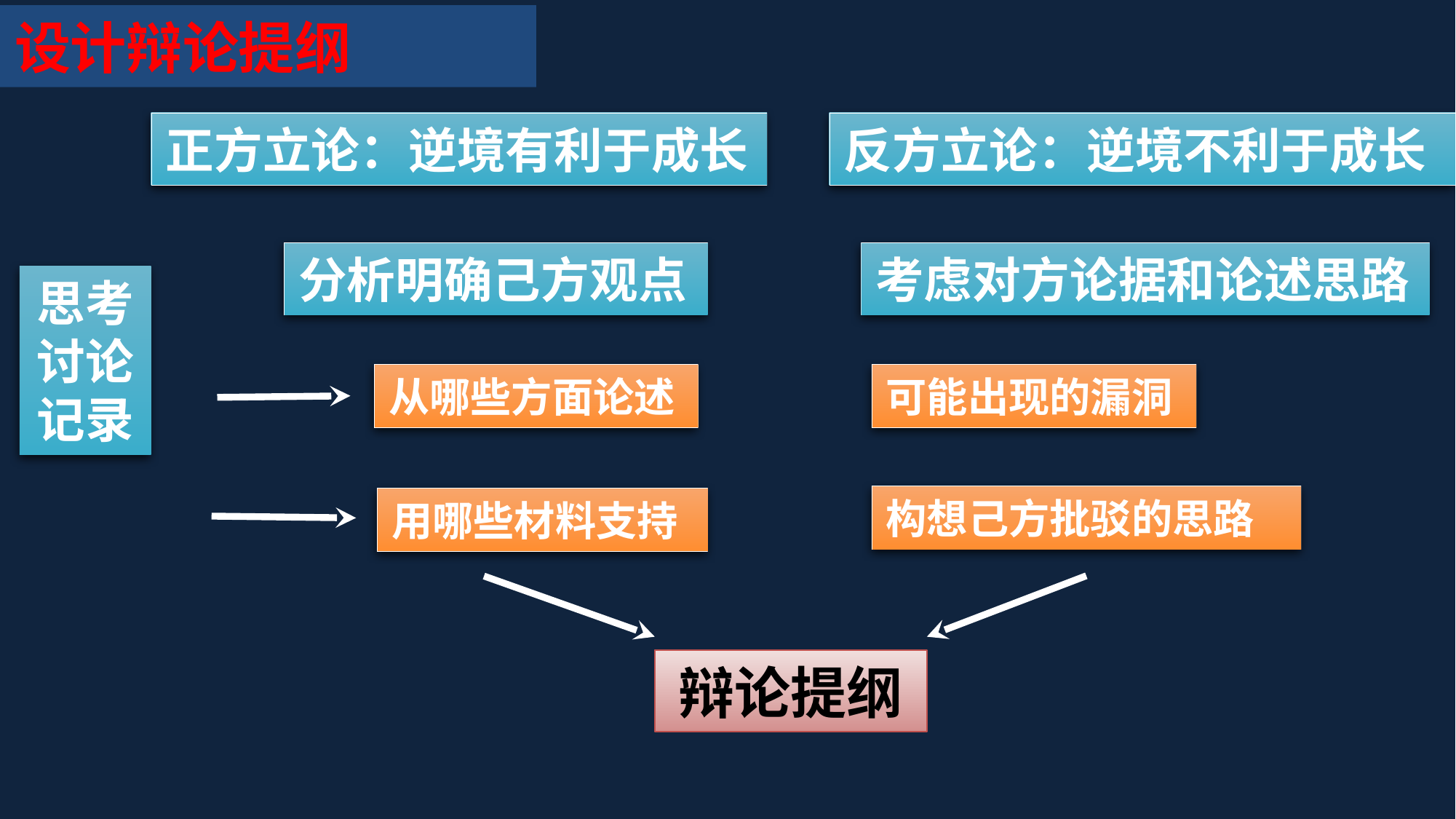

设计辩论提纲
正方立论：逆境有利于成长
反方立论：逆境不利于成长
分析明确己方观点
考虑对方论据和论述思路
思考讨论记录
从哪些方面论述
可能出现的漏洞

构想己方批驳的思路
用哪些材料支持

辩论提纲